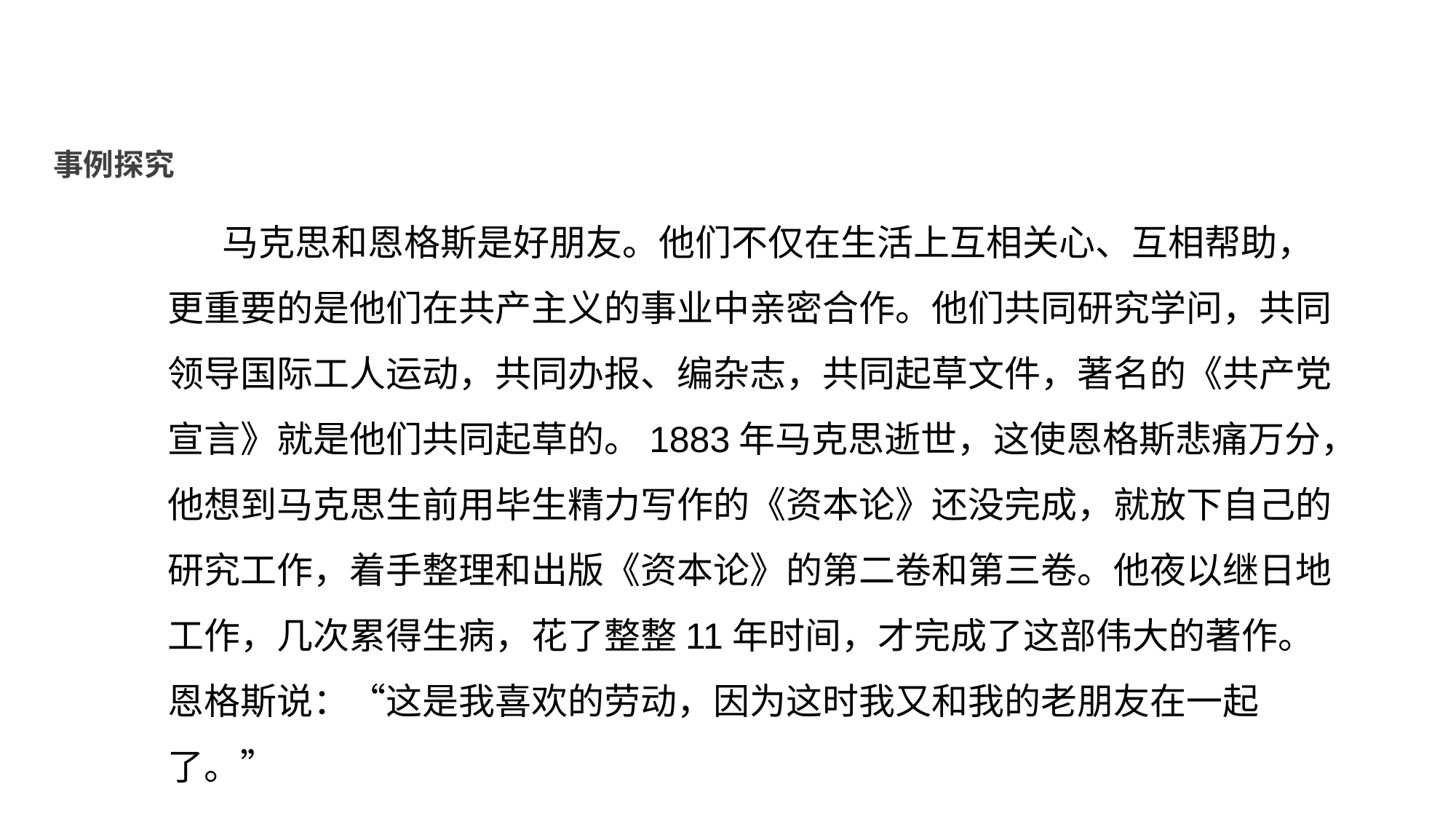

事例探究
马克思和恩格斯是好朋友。他们不仅在生活上互相关心、互相帮助，更重要的是他们在共产主义的事业中亲密合作。他们共同研究学问，共同领导国际工人运动，共同办报、编杂志，共同起草文件，著名的《共产党宣言》就是他们共同起草的。1883年马克思逝世，这使恩格斯悲痛万分，他想到马克思生前用毕生精力写作的《资本论》还没完成，就放下自己的研究工作，着手整理和出版《资本论》的第二卷和第三卷。他夜以继日地工作，几次累得生病，花了整整11年时间，才完成了这部伟大的著作。恩格斯说：“这是我喜欢的劳动，因为这时我又和我的老朋友在一起了。”